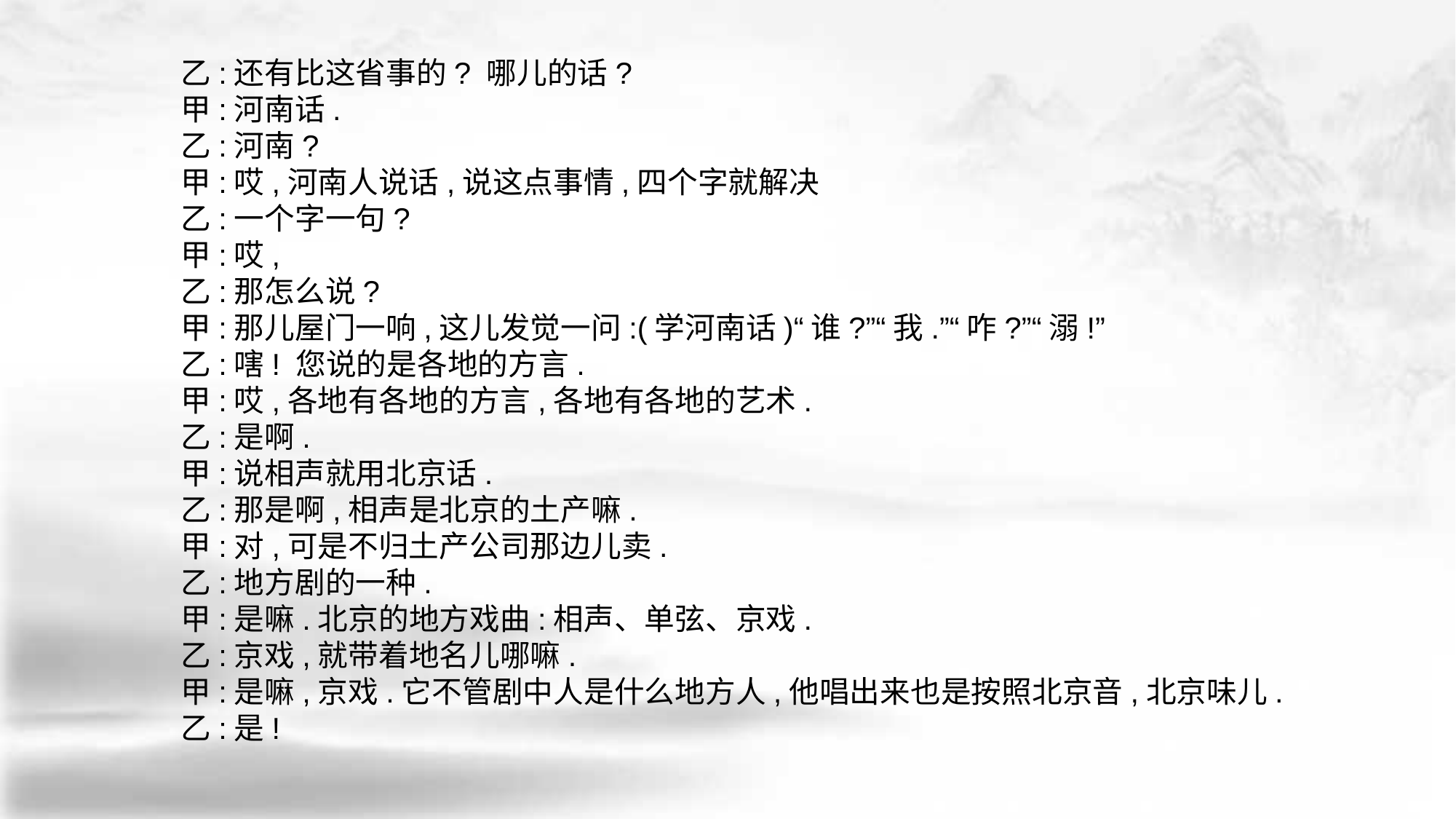

乙:还有比这省事的? 哪儿的话?
甲:河南话.
乙:河南?
甲:哎,河南人说话,说这点事情,四个字就解决
乙:一个字一句?
甲:哎,
乙:那怎么说?
甲:那儿屋门一响,这儿发觉一问:(学河南话)“谁?”“我.”“咋?”“溺!”
乙:嗐! 您说的是各地的方言.
甲:哎,各地有各地的方言,各地有各地的艺术.
乙:是啊.
甲:说相声就用北京话.
乙:那是啊,相声是北京的土产嘛.
甲:对,可是不归土产公司那边儿卖.
乙:地方剧的一种.
甲:是嘛.北京的地方戏曲:相声、单弦、京戏.
乙:京戏,就带着地名儿哪嘛.
甲:是嘛,京戏.它不管剧中人是什么地方人,他唱出来也是按照北京音,北京味儿.
乙:是!